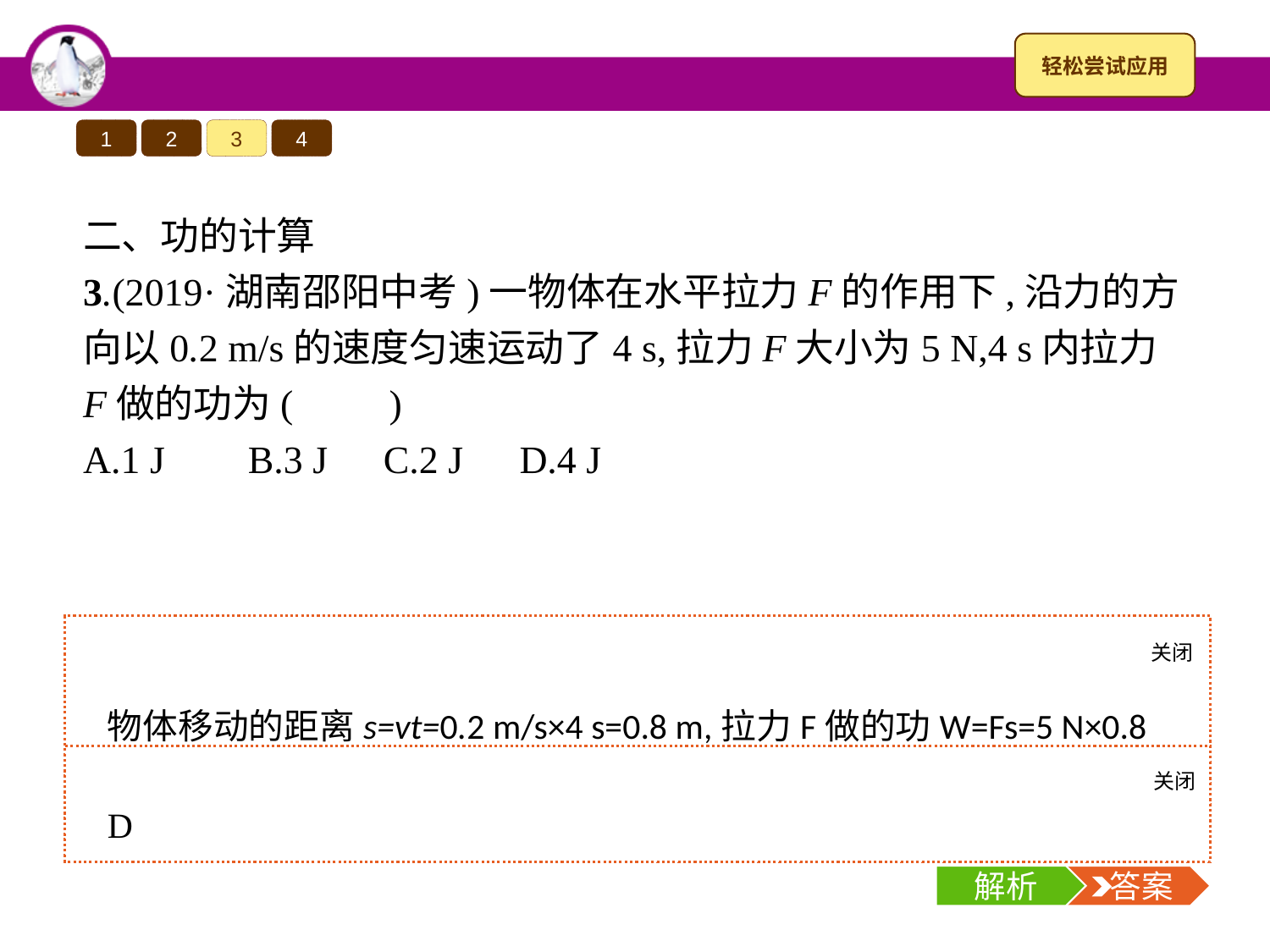

1
2
3
4
二、功的计算
3.(2019·湖南邵阳中考)一物体在水平拉力F的作用下,沿力的方向以0.2 m/s的速度匀速运动了4 s,拉力F大小为5 N,4 s内拉力F做的功为(　　)
A.1 J	B.3 J	C.2 J	D.4 J

关闭
解析

物体移动的距离s=vt=0.2 m/s×4 s=0.8 m,拉力F做的功W=Fs=5 N×0.8 m=4 J。

关闭
解析
  答案

D
解析
  答案